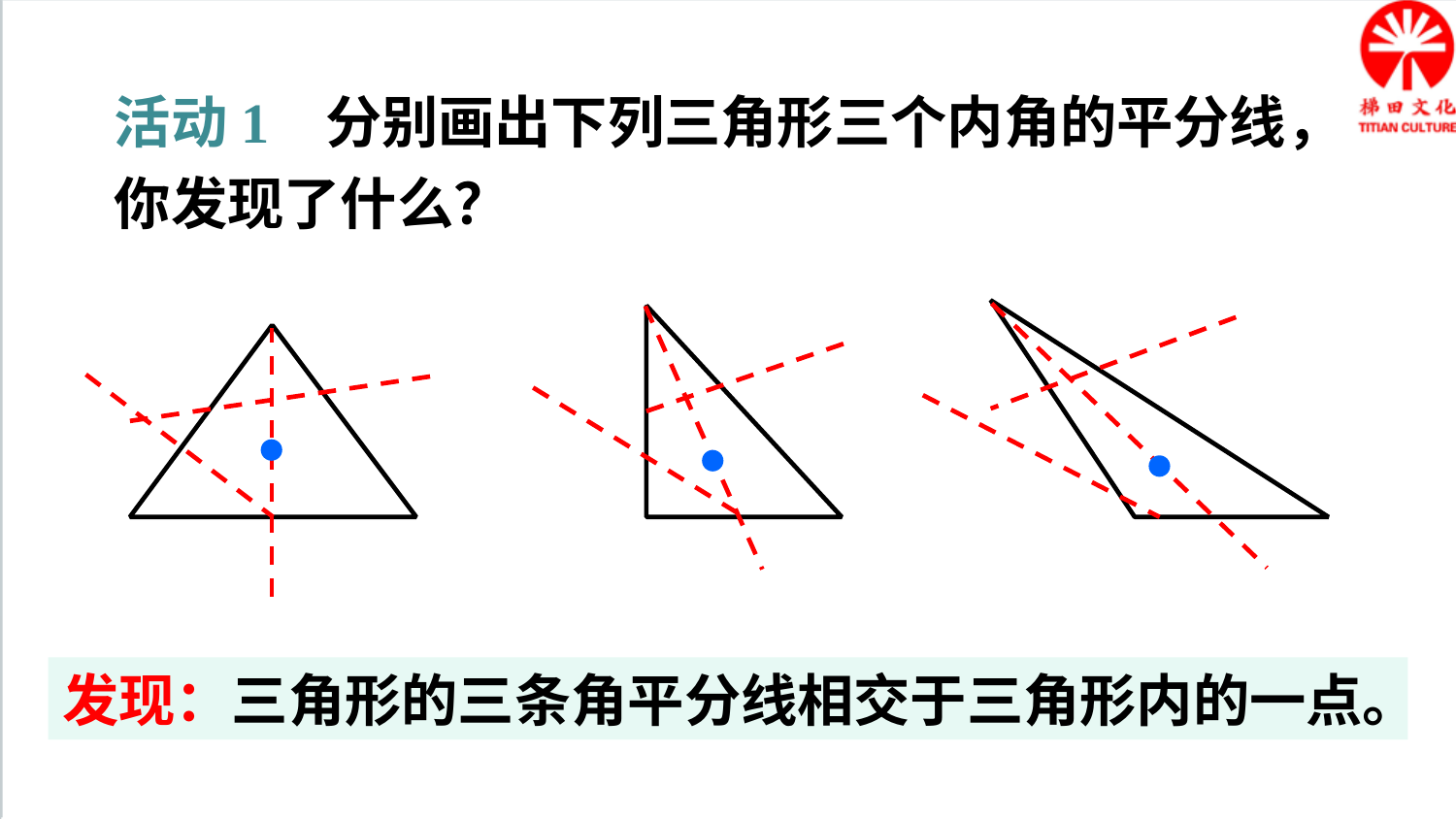

活动1   分别画出下列三角形三个内角的平分线，你发现了什么？

发现：三角形的三条角平分线相交于三角形内的一点。